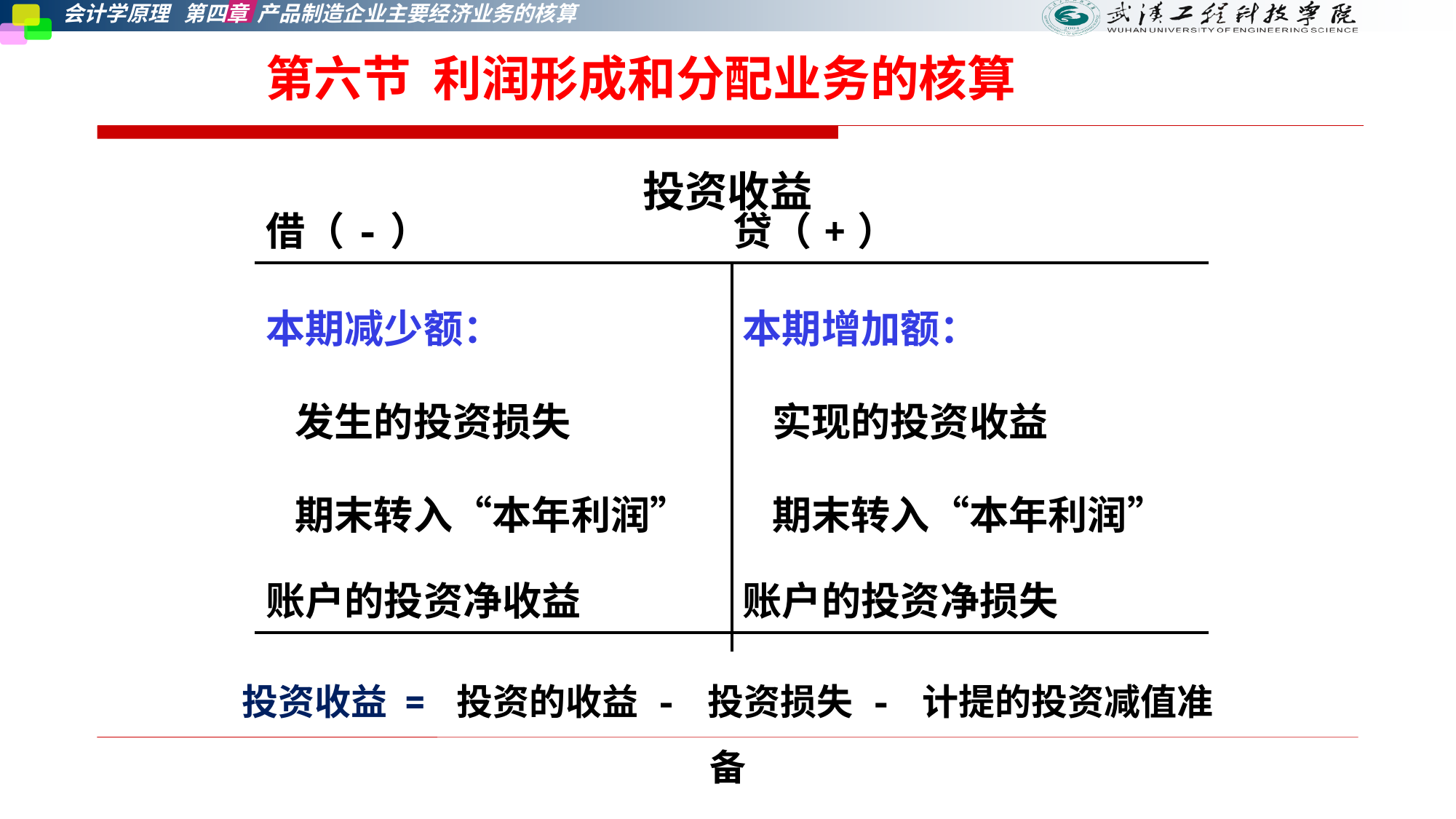

# 第六节  利润形成和分配业务的核算
投资收益
| 借（-） 贷（+） |  |
| --- | --- |
| 本期减少额： 发生的投资损失 期末转入“本年利润”账户的投资净收益 | 本期增加额： 实现的投资收益 期末转入“本年利润”账户的投资净损失 |
| 本期借方发生额 | 本期贷方发生额 |
投资收益 = 投资的收益 - 投资损失 - 计提的投资减值准备